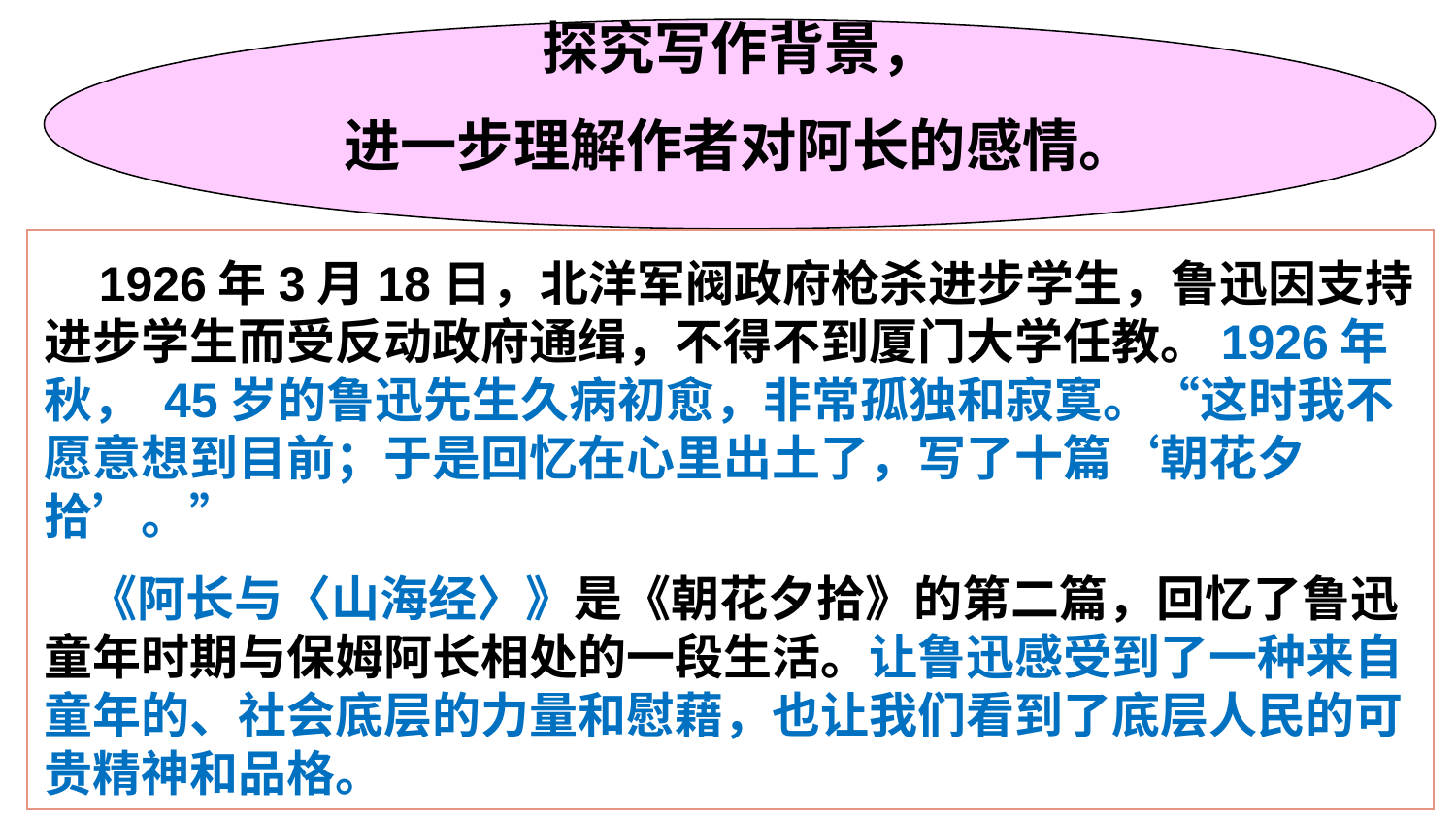

探究写作背景，
进一步理解作者对阿长的感情。

    1926年3月18日，北洋军阀政府枪杀进步学生，鲁迅因支持进步学生而受反动政府通缉，不得不到厦门大学任教。1926年秋， 45岁的鲁迅先生久病初愈，非常孤独和寂寞。“这时我不愿意想到目前；于是回忆在心里出土了，写了十篇‘朝花夕拾’。”
   《阿长与〈山海经〉》是《朝花夕拾》的第二篇，回忆了鲁迅童年时期与保姆阿长相处的一段生活。让鲁迅感受到了一种来自童年的、社会底层的力量和慰藉，也让我们看到了底层人民的可贵精神和品格。